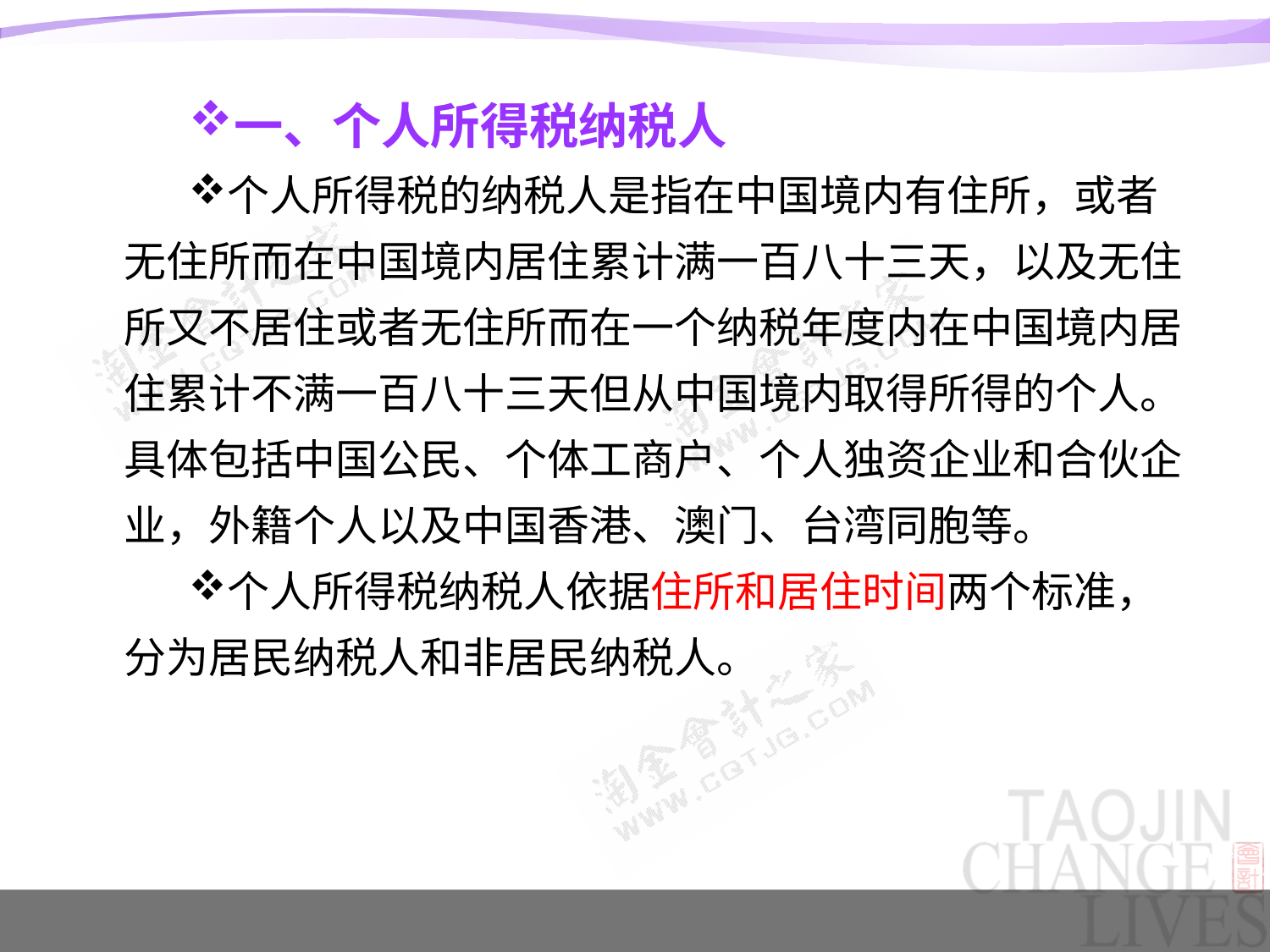

一、个人所得税纳税人
个人所得税的纳税人是指在中国境内有住所，或者无住所而在中国境内居住累计满一百八十三天，以及无住所又不居住或者无住所而在一个纳税年度内在中国境内居住累计不满一百八十三天但从中国境内取得所得的个人。具体包括中国公民、个体工商户、个人独资企业和合伙企业，外籍个人以及中国香港、澳门、台湾同胞等。
个人所得税纳税人依据住所和居住时间两个标准，分为居民纳税人和非居民纳税人。